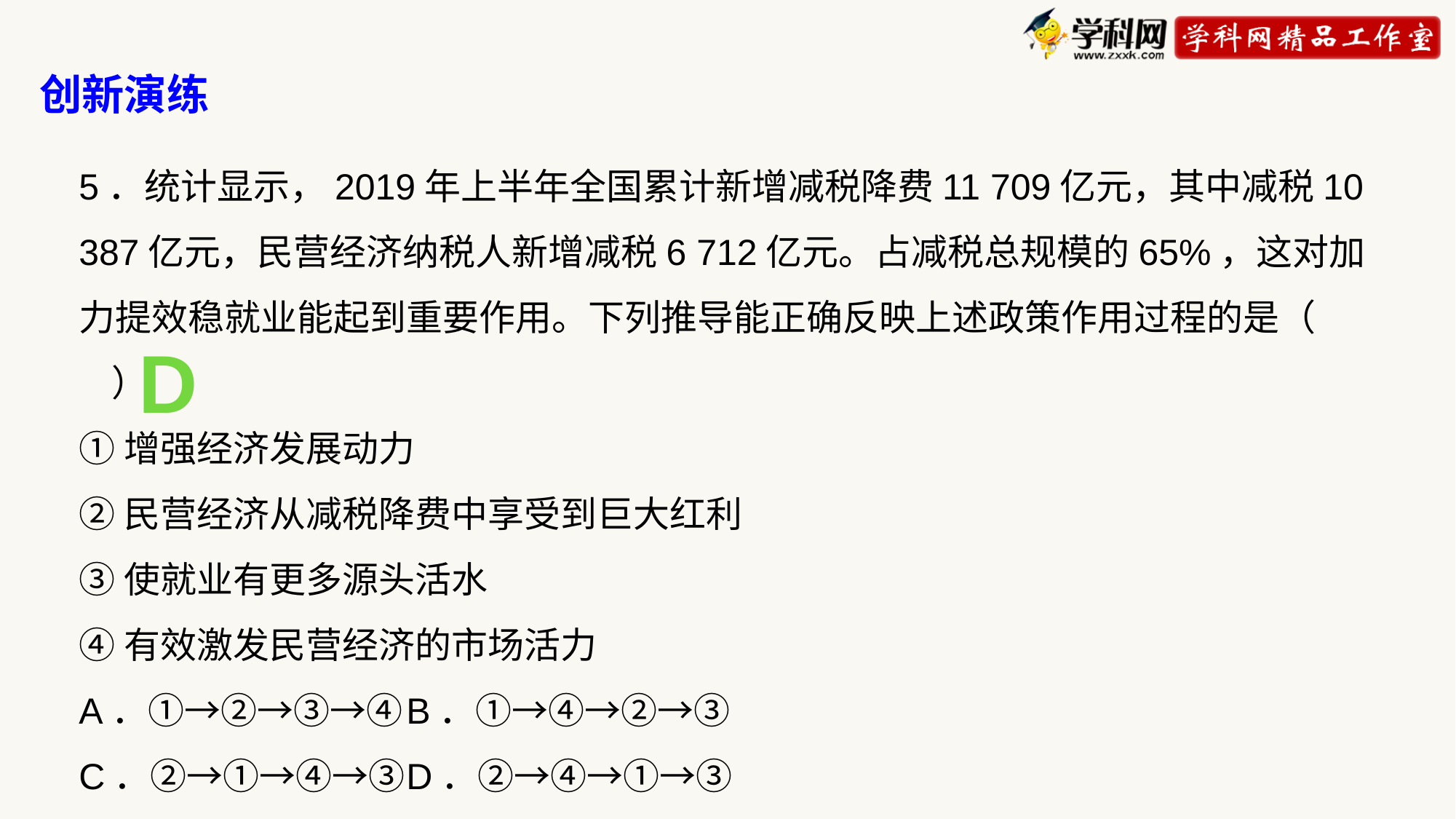

创新演练
5．统计显示，2019年上半年全国累计新增减税降费11 709亿元，其中减税10 387亿元，民营经济纳税人新增减税6 712亿元。占减税总规模的65%，这对加力提效稳就业能起到重要作用。下列推导能正确反映上述政策作用过程的是（            ）
①增强经济发展动力
②民营经济从减税降费中享受到巨大红利
③使就业有更多源头活水
④有效激发民营经济的市场活力
A．①→②→③→④	B．①→④→②→③
C．②→①→④→③	D．②→④→①→③
D